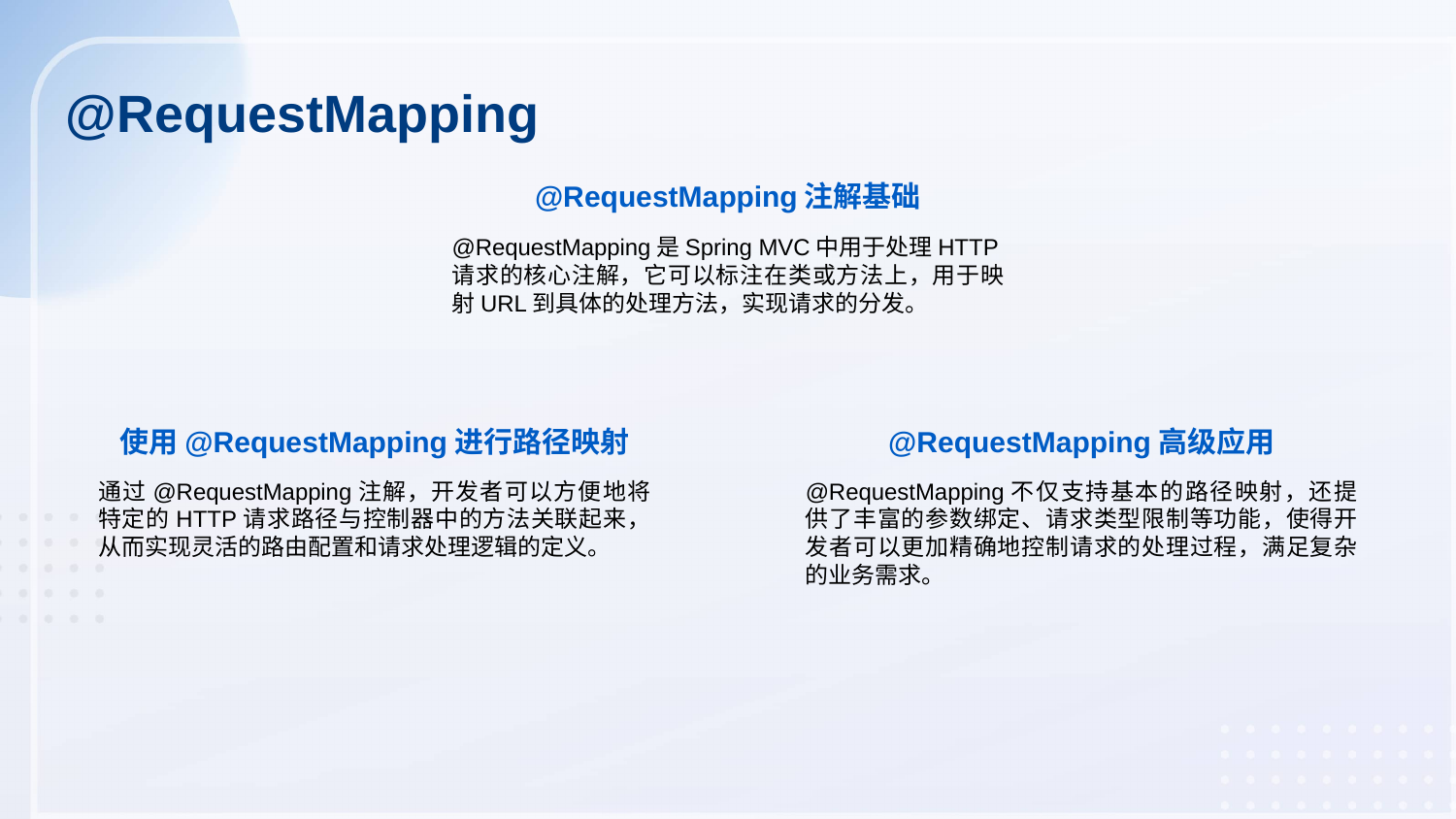

@RequestMapping
@RequestMapping注解基础
@RequestMapping是Spring MVC中用于处理HTTP请求的核心注解，它可以标注在类或方法上，用于映射URL到具体的处理方法，实现请求的分发。
使用@RequestMapping进行路径映射
@RequestMapping高级应用
通过@RequestMapping注解，开发者可以方便地将特定的HTTP请求路径与控制器中的方法关联起来，从而实现灵活的路由配置和请求处理逻辑的定义。
@RequestMapping不仅支持基本的路径映射，还提供了丰富的参数绑定、请求类型限制等功能，使得开发者可以更加精确地控制请求的处理过程，满足复杂的业务需求。